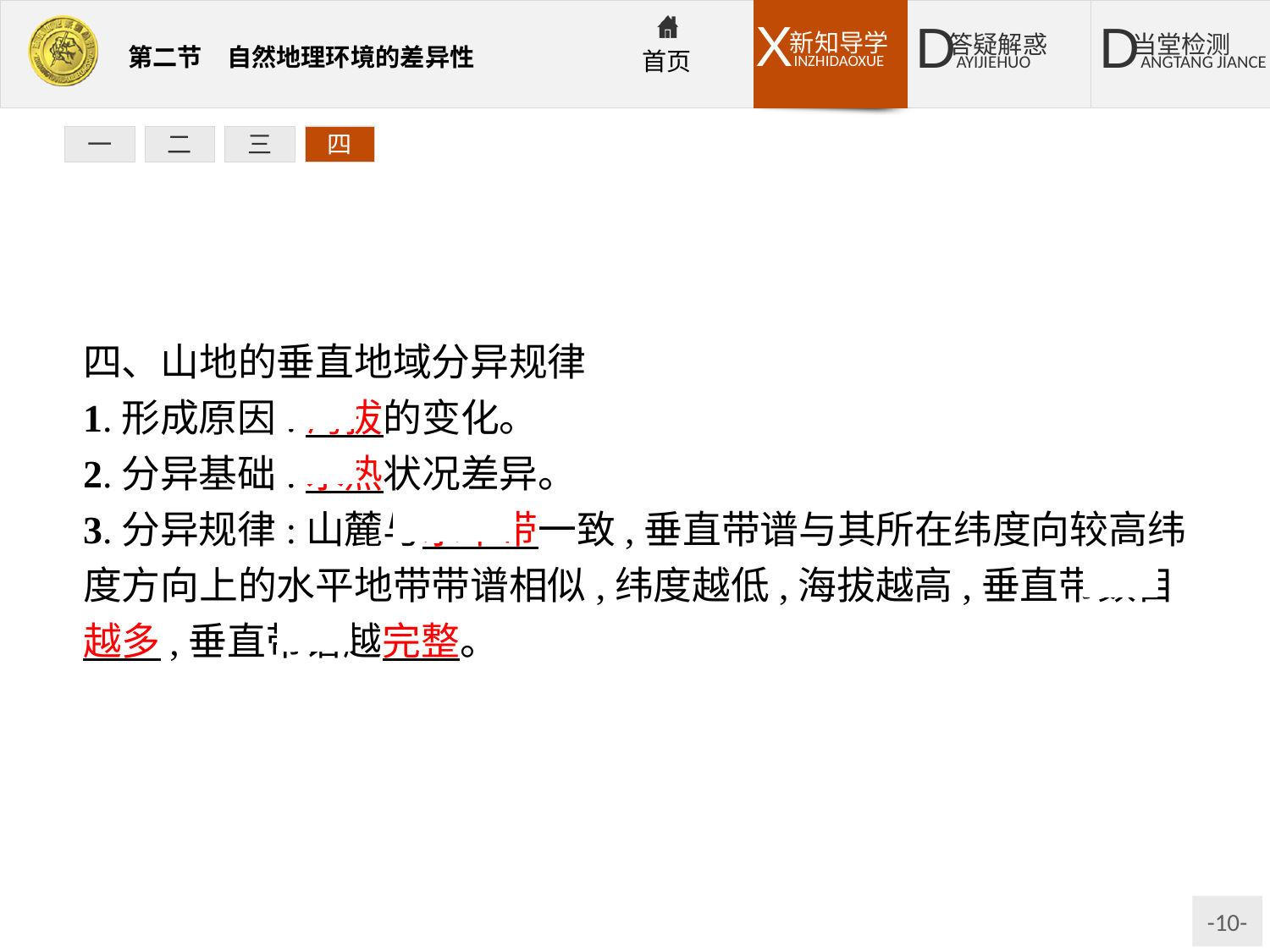

一
二
三
四
四、山地的垂直地域分异规律
1.形成原因:海拔的变化。
2.分异基础:水热状况差异。
3.分异规律:山麓与水平带一致,垂直带谱与其所在纬度向较高纬度方向上的水平地带带谱相似,纬度越低,海拔越高,垂直带数目越多,垂直带谱越完整。